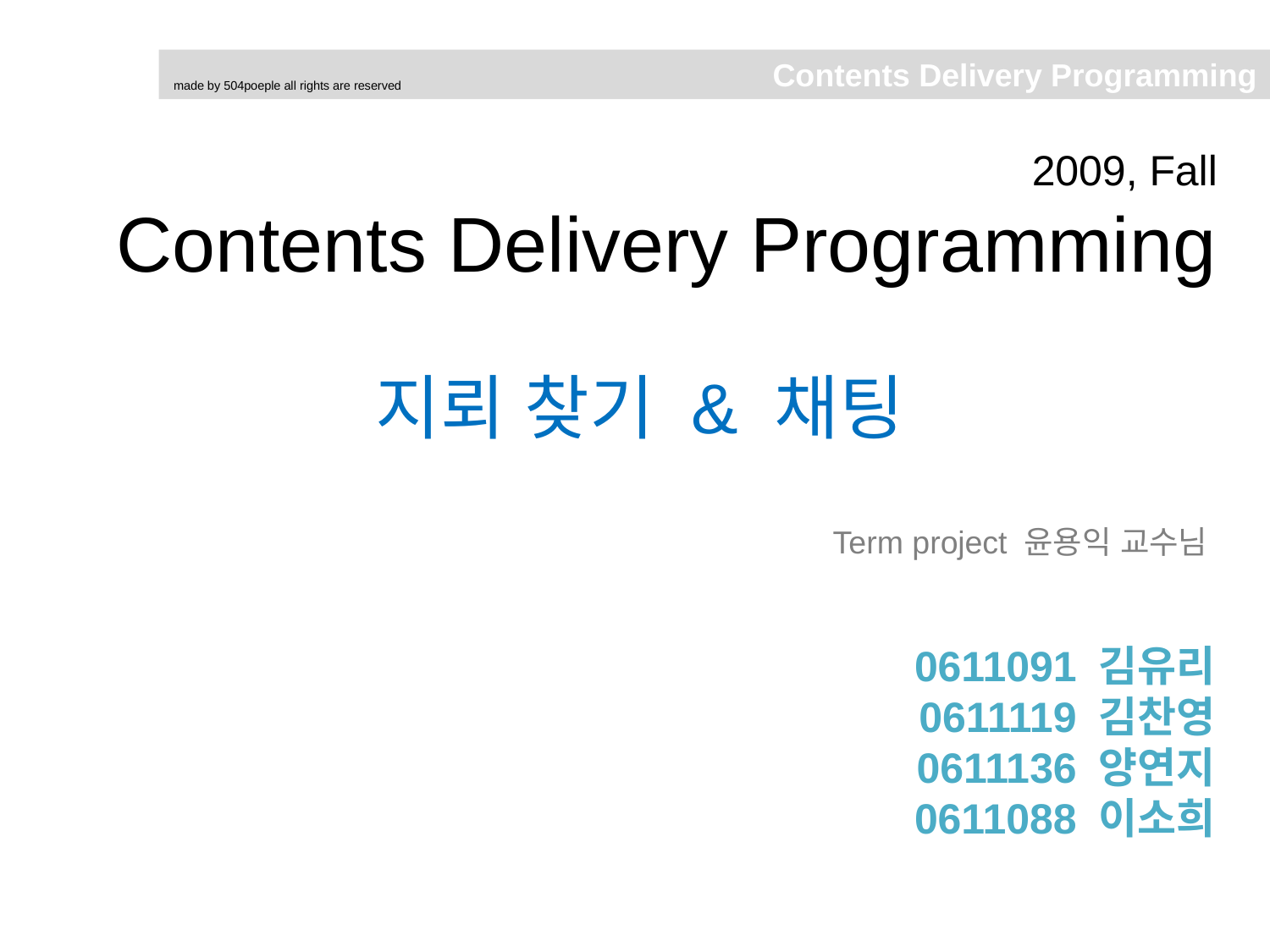

Contents Delivery Programming
made by 504poeple all rights are reserved
# 2009, Fall Contents Delivery Programming
지뢰 찾기 & 채팅
Term project 윤용익 교수님
0611091 김유리
0611119 김찬영
0611136 양연지
0611088 이소희